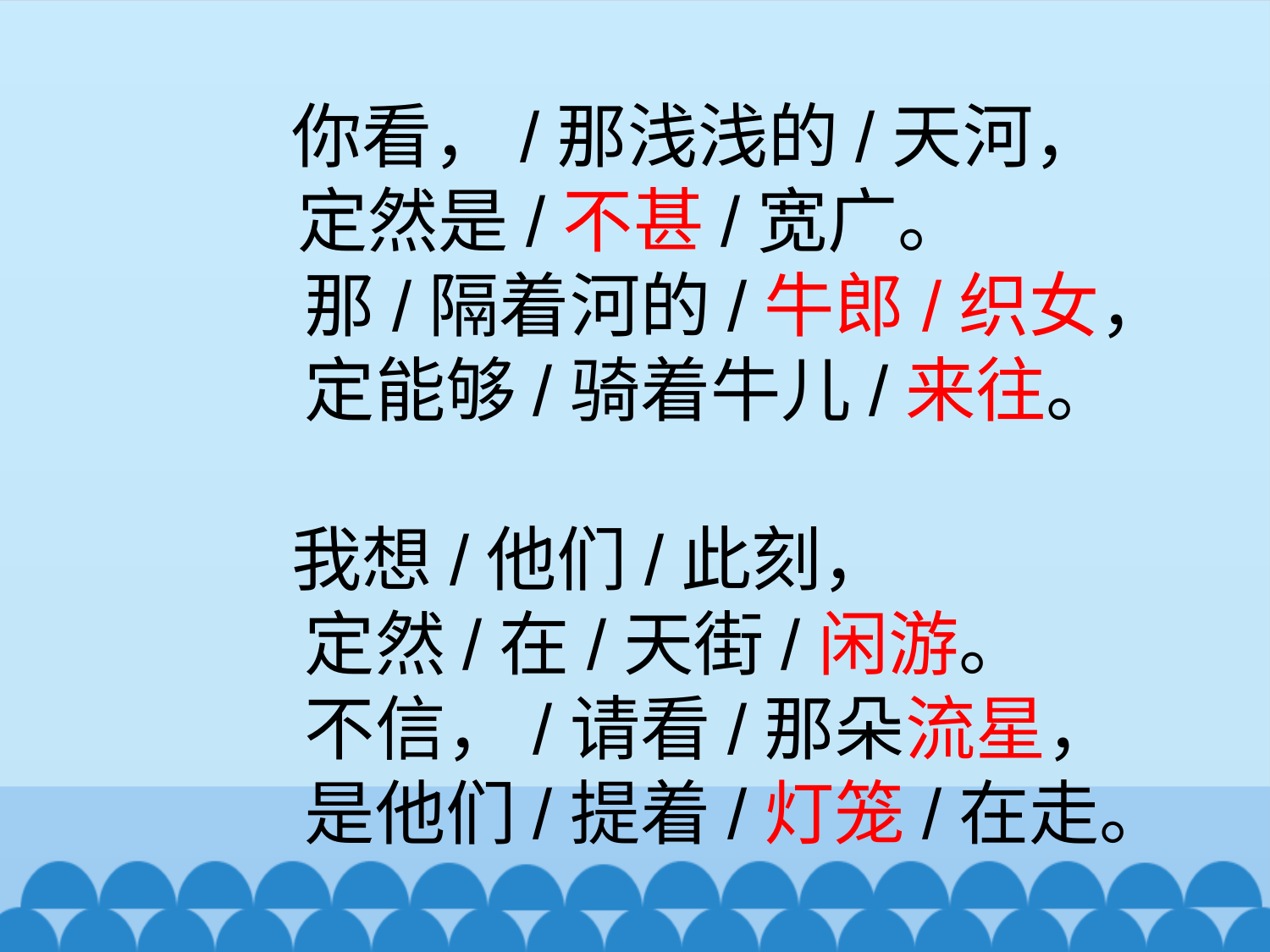

你看，/那浅浅的/天河，
　    定然是/不甚/宽广。
　　那/隔着河的/牛郎/织女，
　　定能够/骑着牛儿/来往。

       我想/他们/此刻，
　　定然/在/天街/闲游。
　　不信，/请看/那朵流星，
　　是他们/提着/灯笼/在走。